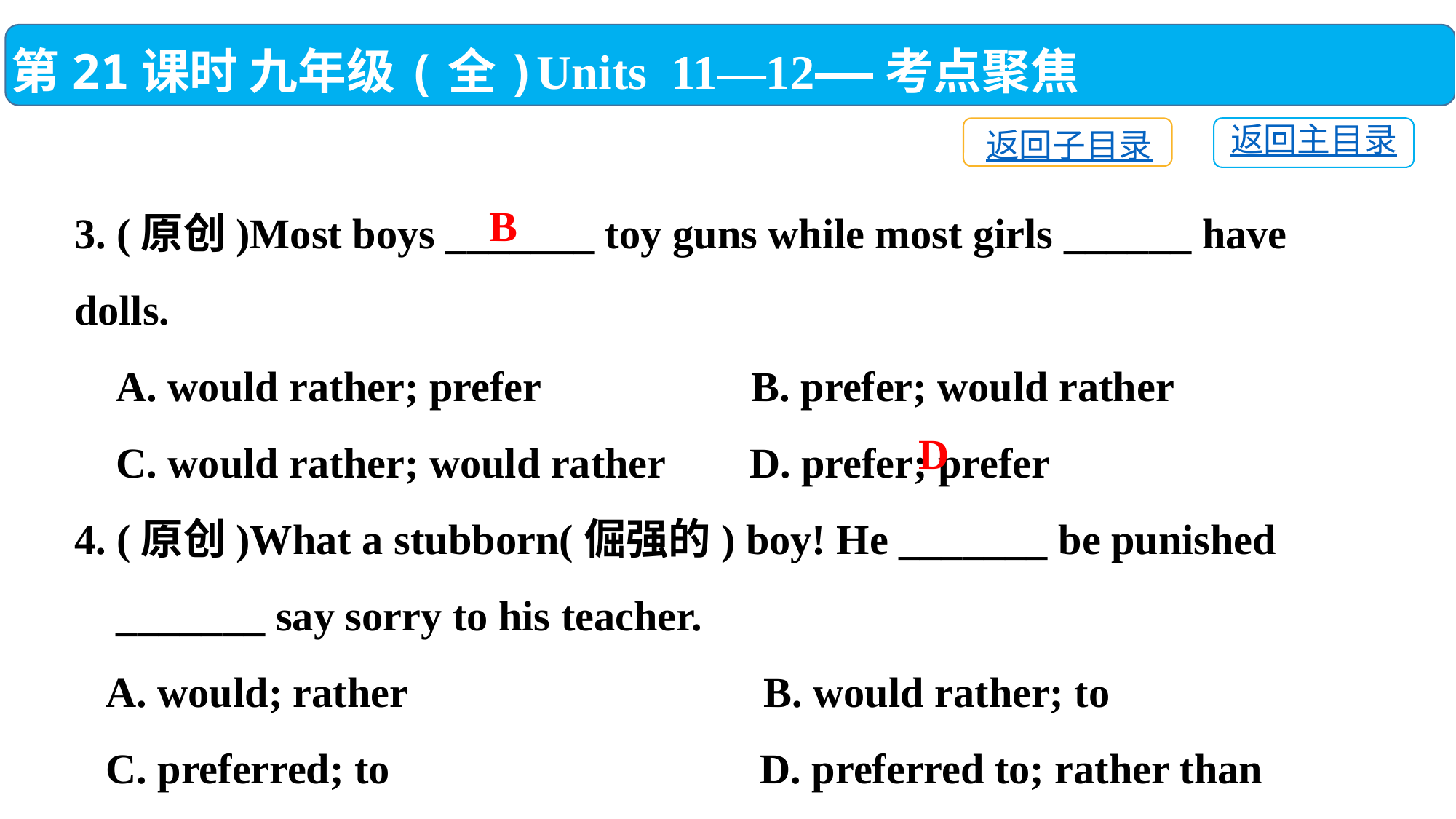

第21课时 九年级(全)Units  11—12——考点聚焦
返回主目录

返回子目录
3. (原创)Most boys _______ toy guns while most girls ______ have dolls.
    A. would rather; prefer                    B. prefer; would rather
    C. would rather; would rather        D. prefer; prefer
4. (原创)What a stubborn(倔强的) boy! He _______ be punished
    _______ say sorry to his teacher.
   A. would; rather	                        B. would rather; to
   C. preferred; to	                                  D. preferred to; rather than

B

D